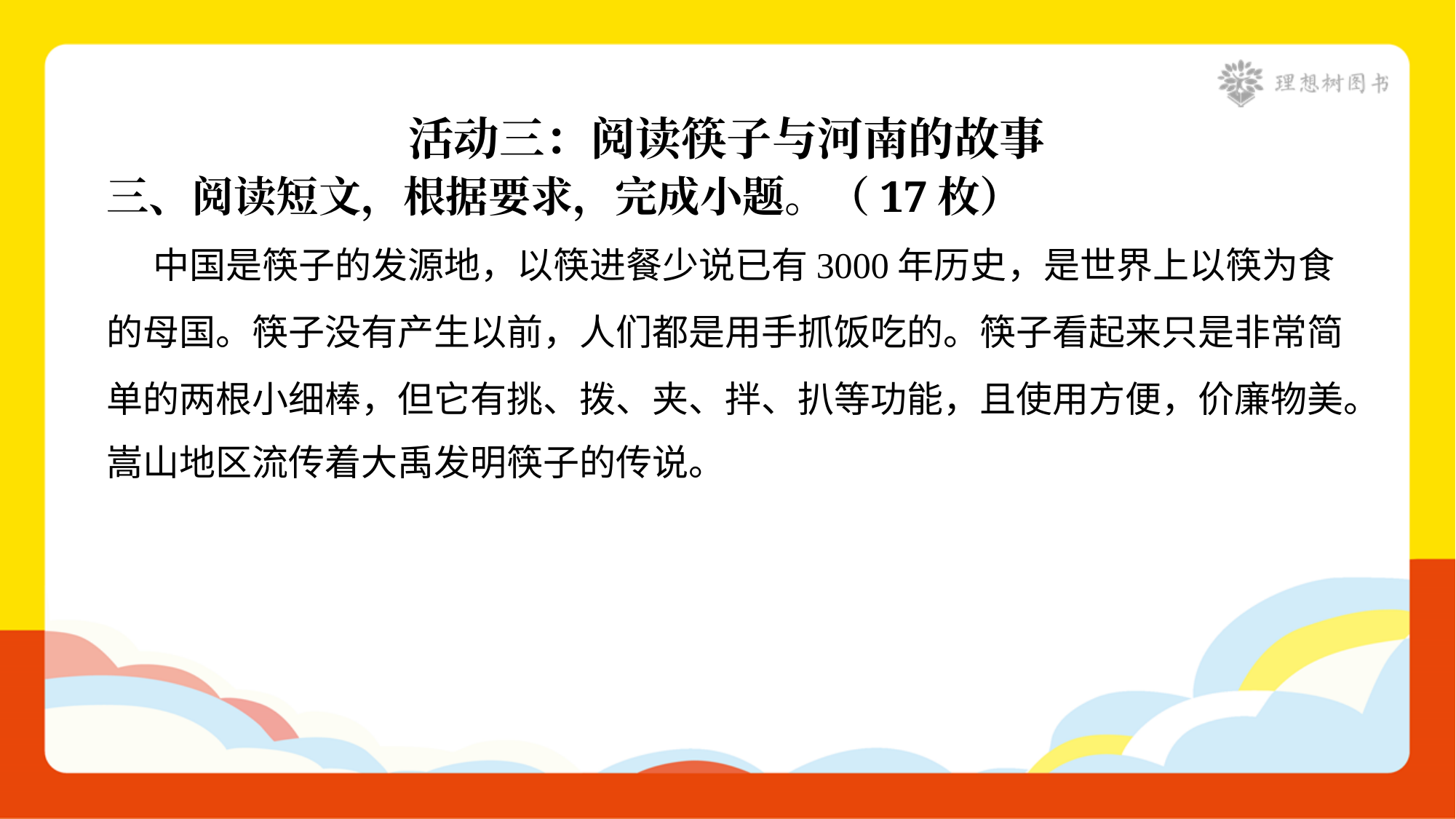

活动三：阅读筷子与河南的故事
三、阅读短文，根据要求，完成小题。（17枚）
    中国是筷子的发源地，以筷进餐少说已有3000年历史，是世界上以筷为食
的母国。筷子没有产生以前，人们都是用手抓饭吃的。筷子看起来只是非常简
单的两根小细棒，但它有挑、拨、夹、拌、扒等功能，且使用方便，价廉物美。
嵩山地区流传着大禹发明筷子的传说。